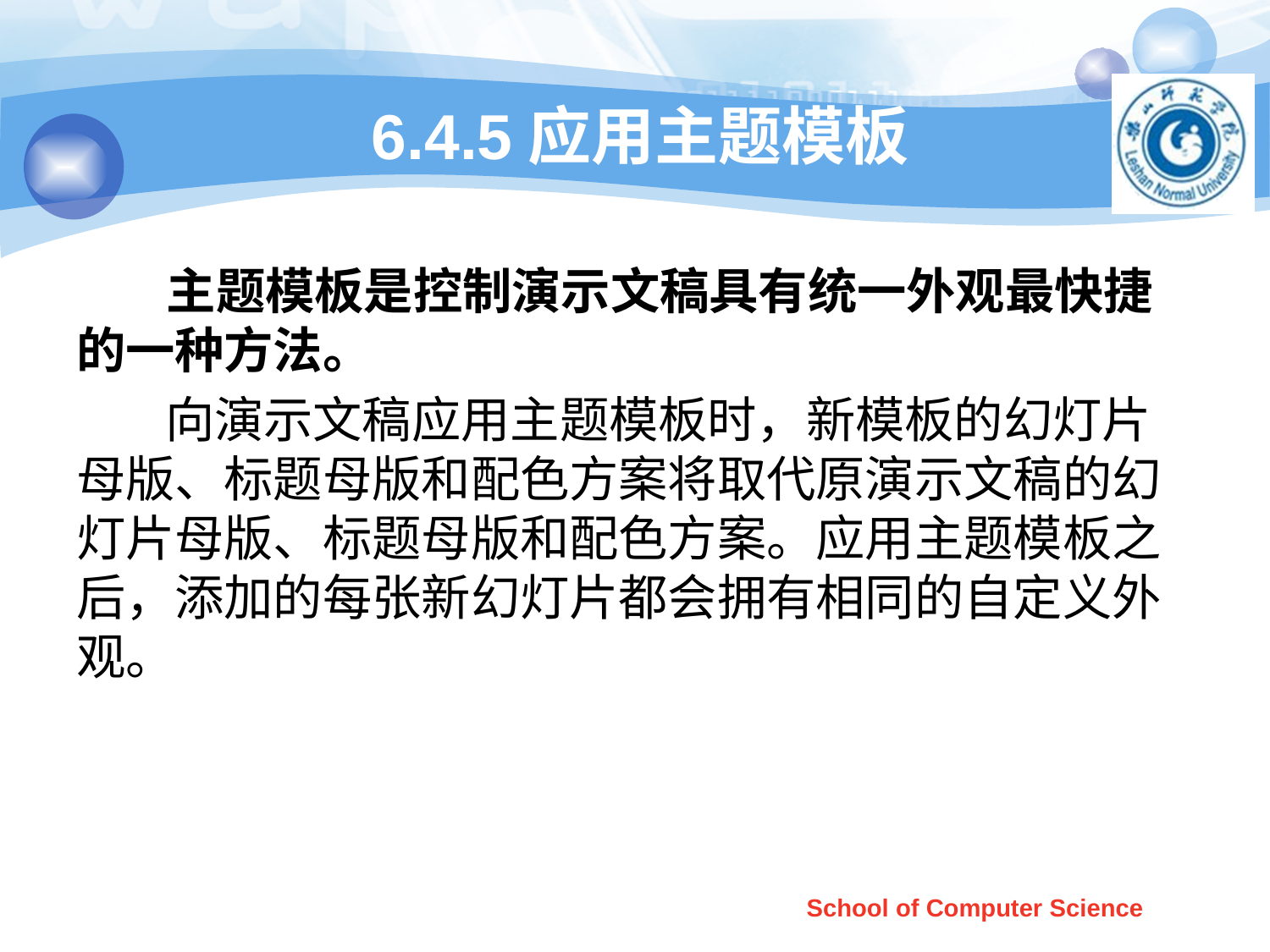

# 6.4.5应用主题模板
       主题模板是控制演示文稿具有统一外观最快捷的一种方法。
       向演示文稿应用主题模板时，新模板的幻灯片母版、标题母版和配色方案将取代原演示文稿的幻灯片母版、标题母版和配色方案。应用主题模板之后，添加的每张新幻灯片都会拥有相同的自定义外观。
School of Computer Science